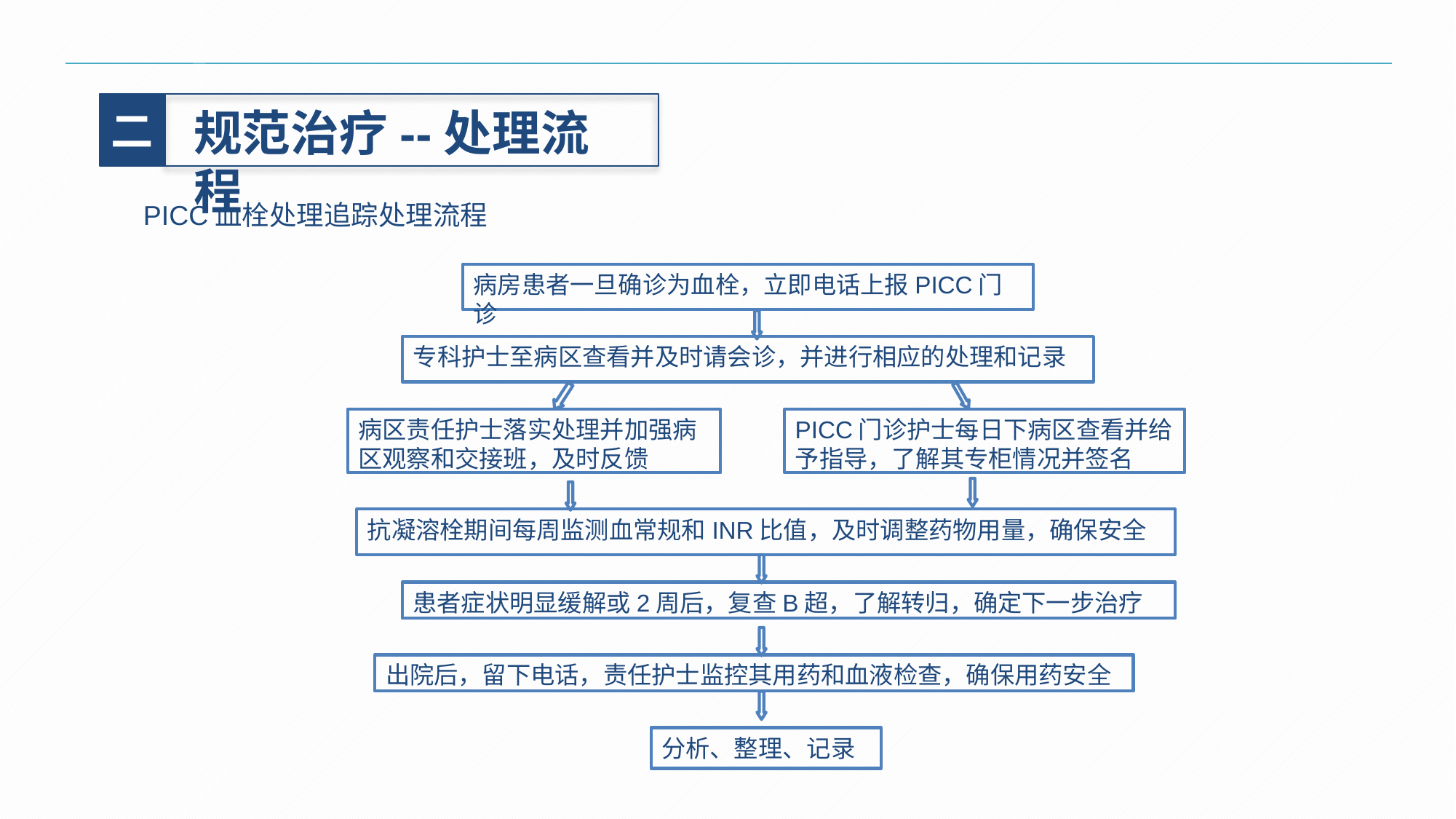

二

规范治疗--处理流程
PICC血栓处理追踪处理流程
病房患者一旦确诊为血栓，立即电话上报PICC门诊

专科护士至病区查看并及时请会诊，并进行相应的处理和记录

病区责任护士落实处理并加强病区观察和交接班，及时反馈
PICC门诊护士每日下病区查看并给予指导，了解其专柜情况并签名

抗凝溶栓期间每周监测血常规和INR比值，及时调整药物用量，确保安全

患者症状明显缓解或2周后，复查B超，了解转归，确定下一步治疗

出院后，留下电话，责任护士监控其用药和血液检查，确保用药安全

分析、整理、记录